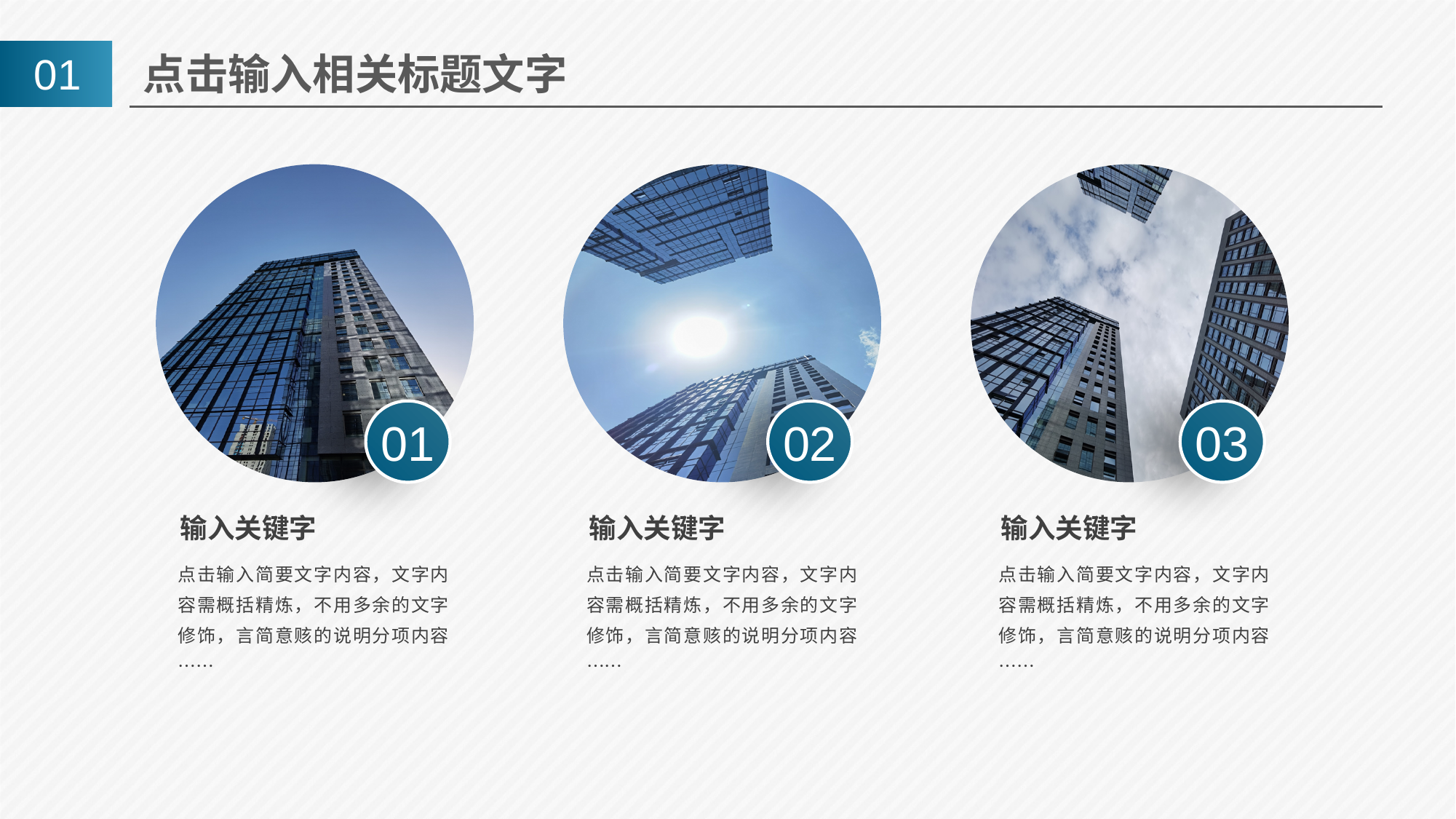

01
点击输入相关标题文字

01
02
03
输入关键字
输入关键字
输入关键字
点击输入简要文字内容，文字内容需概括精炼，不用多余的文字修饰，言简意赅的说明分项内容……
点击输入简要文字内容，文字内容需概括精炼，不用多余的文字修饰，言简意赅的说明分项内容……
点击输入简要文字内容，文字内容需概括精炼，不用多余的文字修饰，言简意赅的说明分项内容……